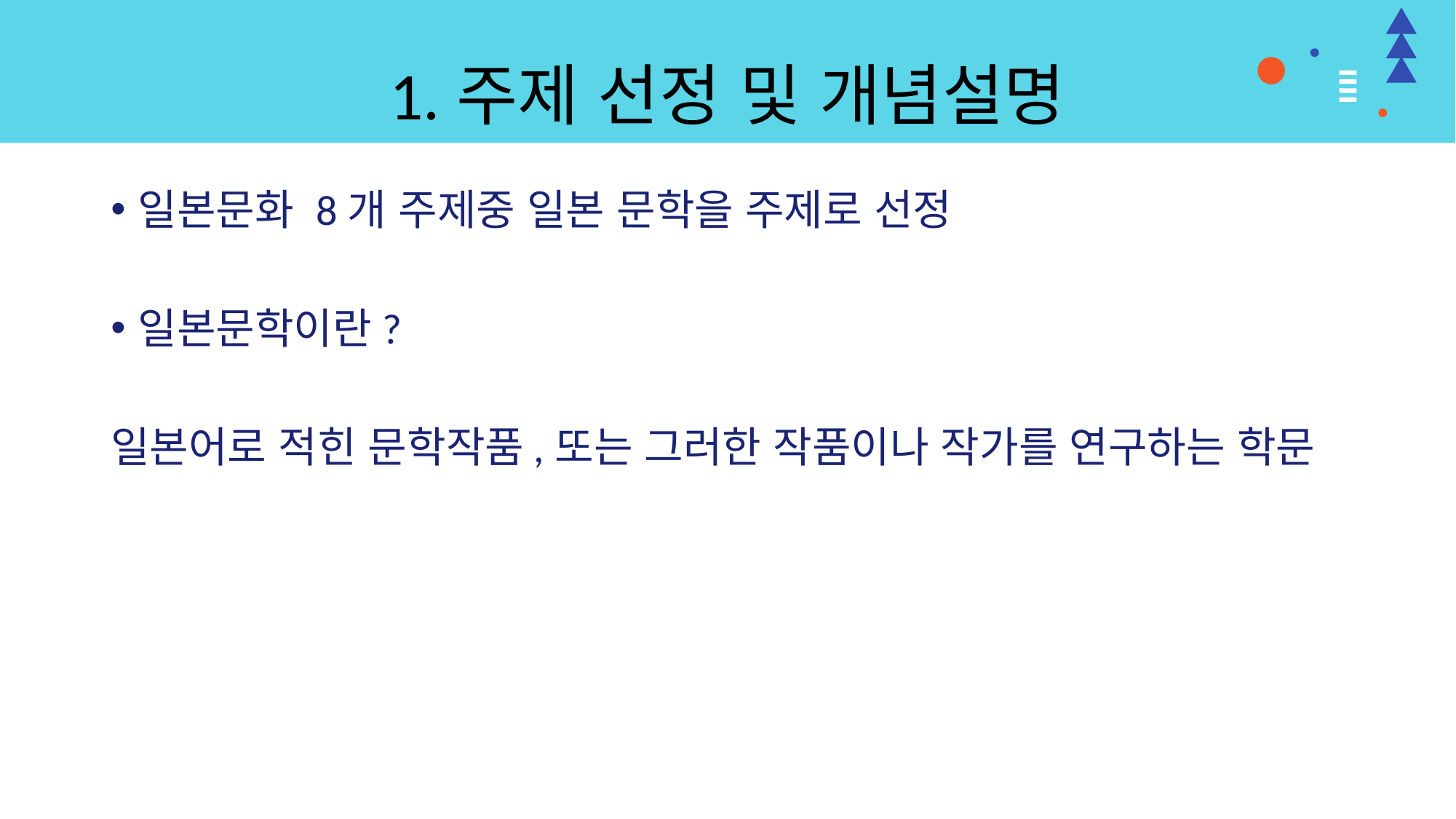

# 1.주제 선정 및 개념설명
일본문화 8개 주제중 일본 문학을 주제로 선정

일본문학이란?

일본어로 적힌 문학작품,또는 그러한 작품이나 작가를 연구하는 학문